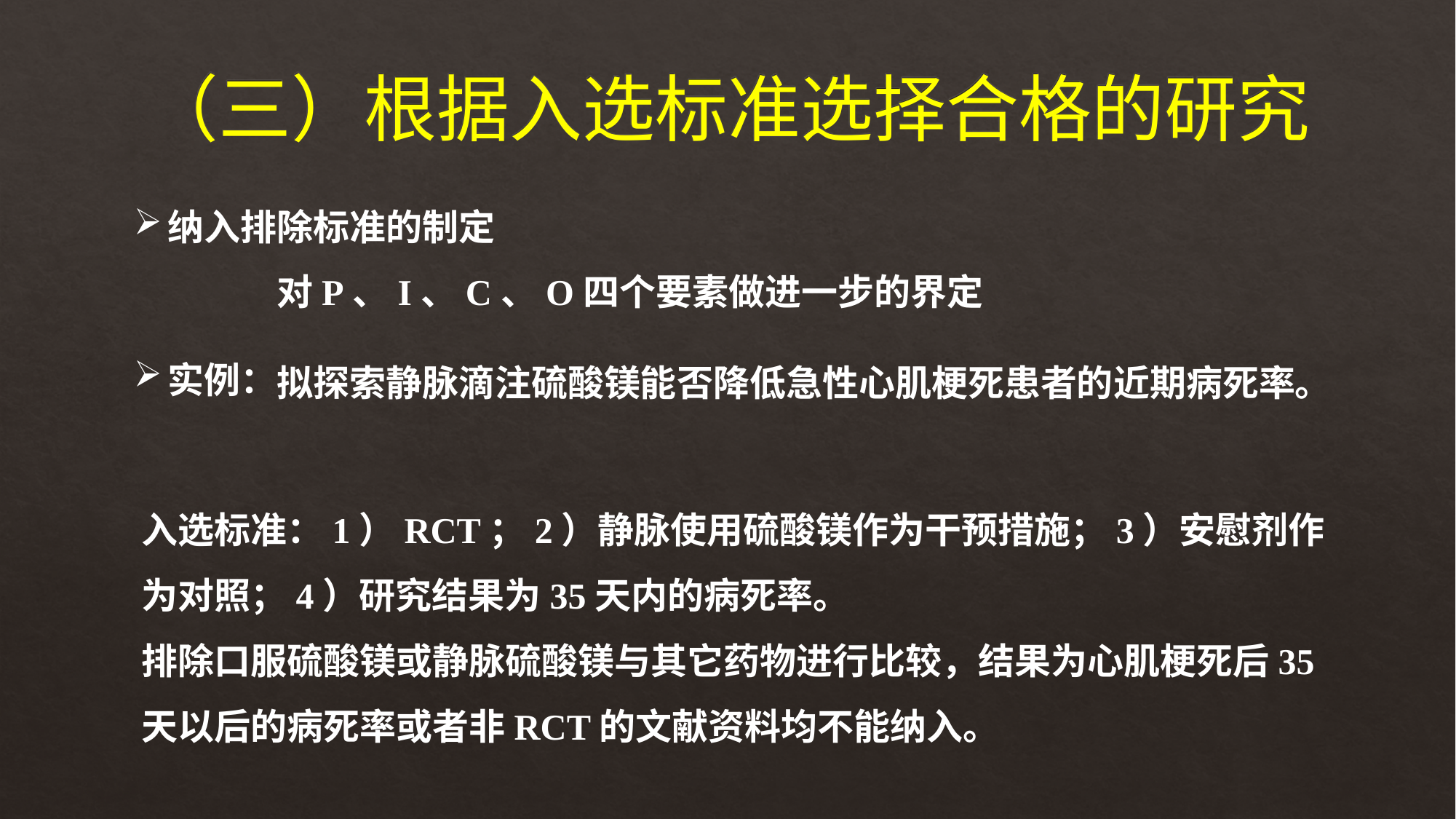

（三）根据入选标准选择合格的研究

纳入排除标准的制定
对P、I、C、O四个要素做进一步的界定

实例：
拟探索静脉滴注硫酸镁能否降低急性心肌梗死患者的近期病死率。
入选标准：1）RCT；2）静脉使用硫酸镁作为干预措施；3）安慰剂作为对照；4）研究结果为35天内的病死率。
排除口服硫酸镁或静脉硫酸镁与其它药物进行比较，结果为心肌梗死后35天以后的病死率或者非RCT的文献资料均不能纳入。